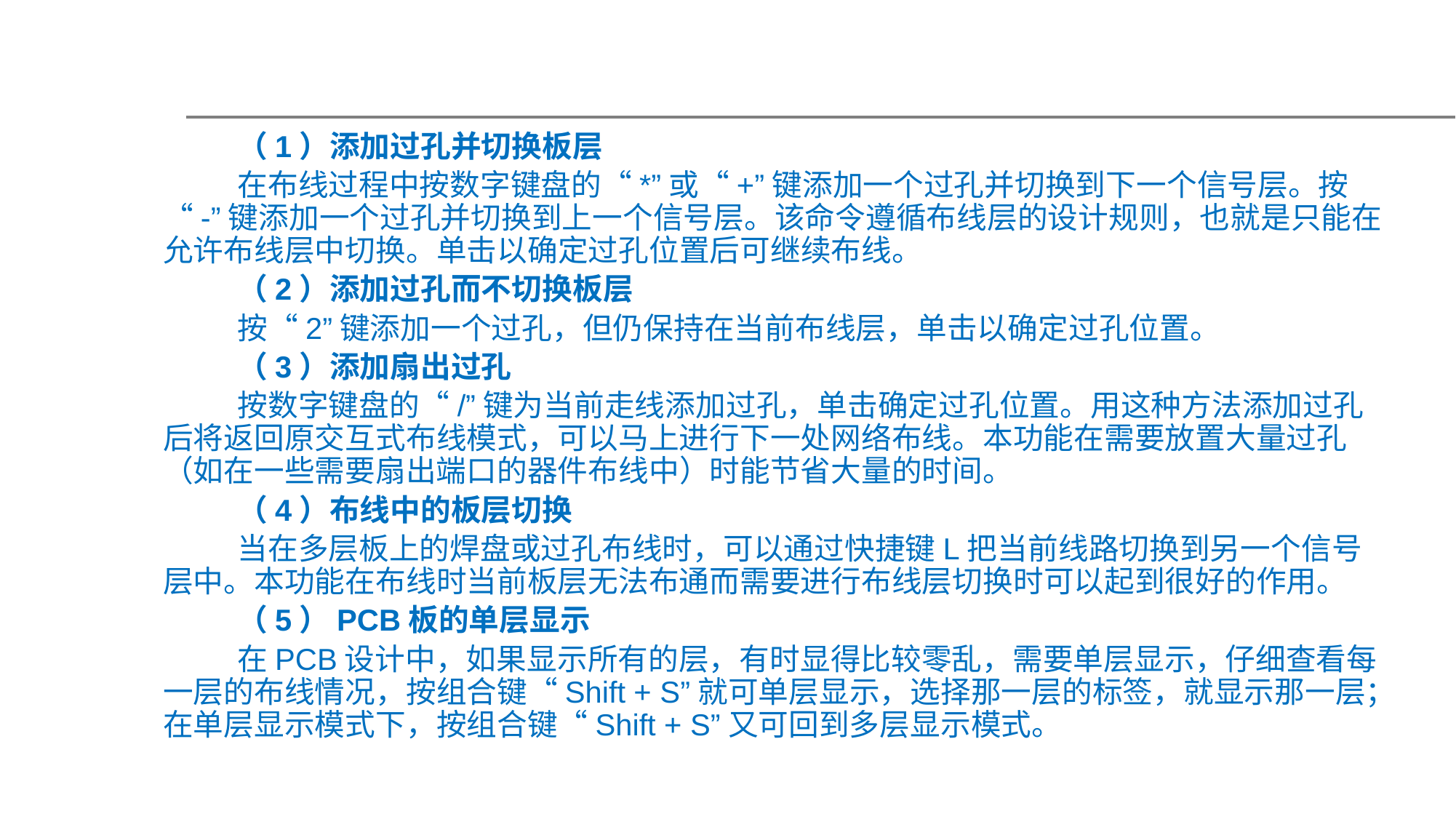

（1）添加过孔并切换板层
在布线过程中按数字键盘的“*”或“+”键添加一个过孔并切换到下一个信号层。按“-”键添加一个过孔并切换到上一个信号层。该命令遵循布线层的设计规则，也就是只能在允许布线层中切换。单击以确定过孔位置后可继续布线。
（2）添加过孔而不切换板层
按“2”键添加一个过孔，但仍保持在当前布线层，单击以确定过孔位置。
（3）添加扇出过孔
按数字键盘的“/”键为当前走线添加过孔，单击确定过孔位置。用这种方法添加过孔后将返回原交互式布线模式，可以马上进行下一处网络布线。本功能在需要放置大量过孔（如在一些需要扇出端口的器件布线中）时能节省大量的时间。
（4）布线中的板层切换
当在多层板上的焊盘或过孔布线时，可以通过快捷键L把当前线路切换到另一个信号层中。本功能在布线时当前板层无法布通而需要进行布线层切换时可以起到很好的作用。
（5）PCB板的单层显示
在PCB设计中，如果显示所有的层，有时显得比较零乱，需要单层显示，仔细查看每一层的布线情况，按组合键“Shift + S”就可单层显示，选择那一层的标签，就显示那一层；在单层显示模式下，按组合键“Shift + S”又可回到多层显示模式。